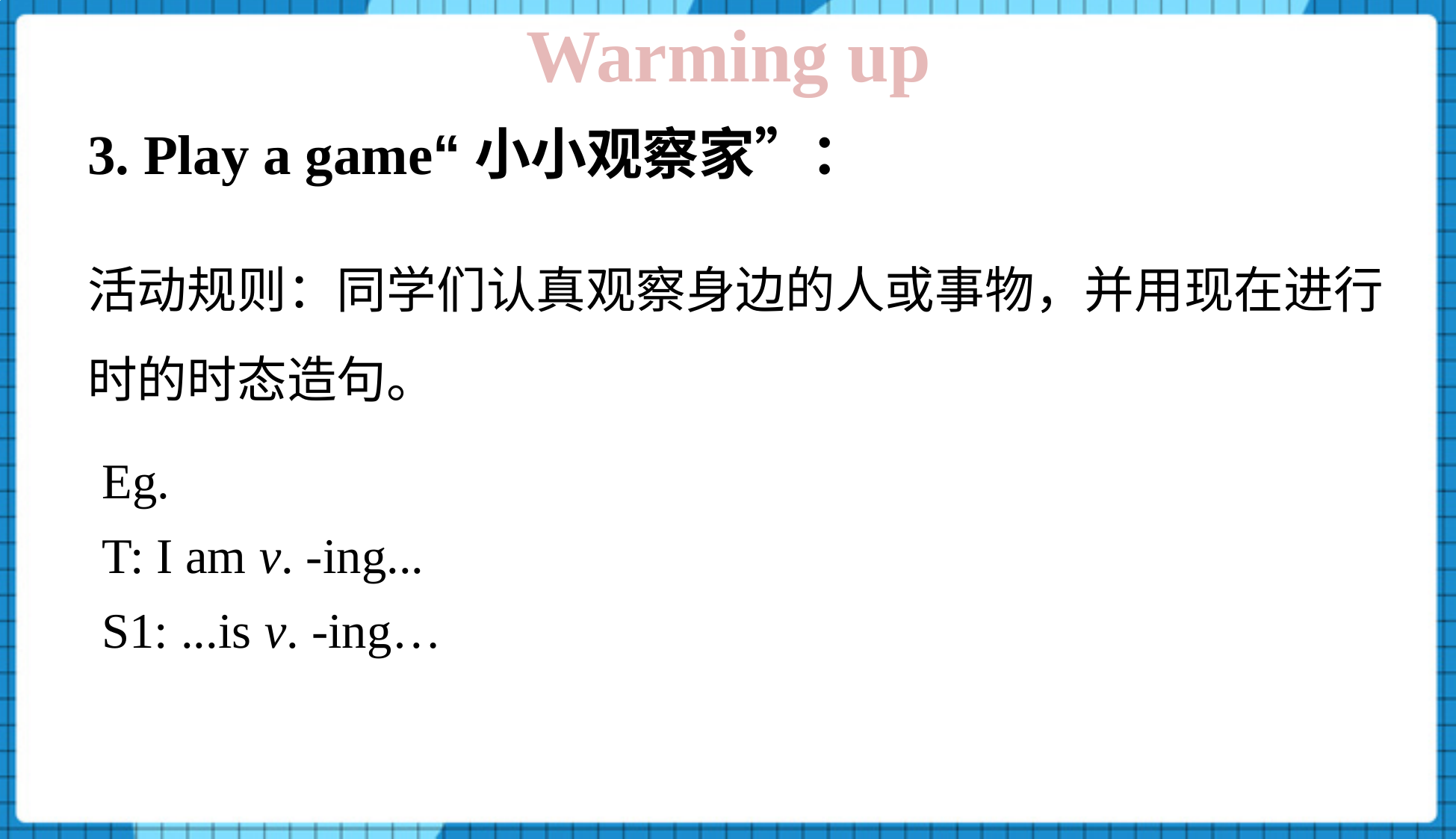

Warming up
3. Play a game“小小观察家”：
活动规则：同学们认真观察身边的人或事物，并用现在进行时的时态造句。
Eg.
T: I am v. -ing...
S1: ...is v. -ing…